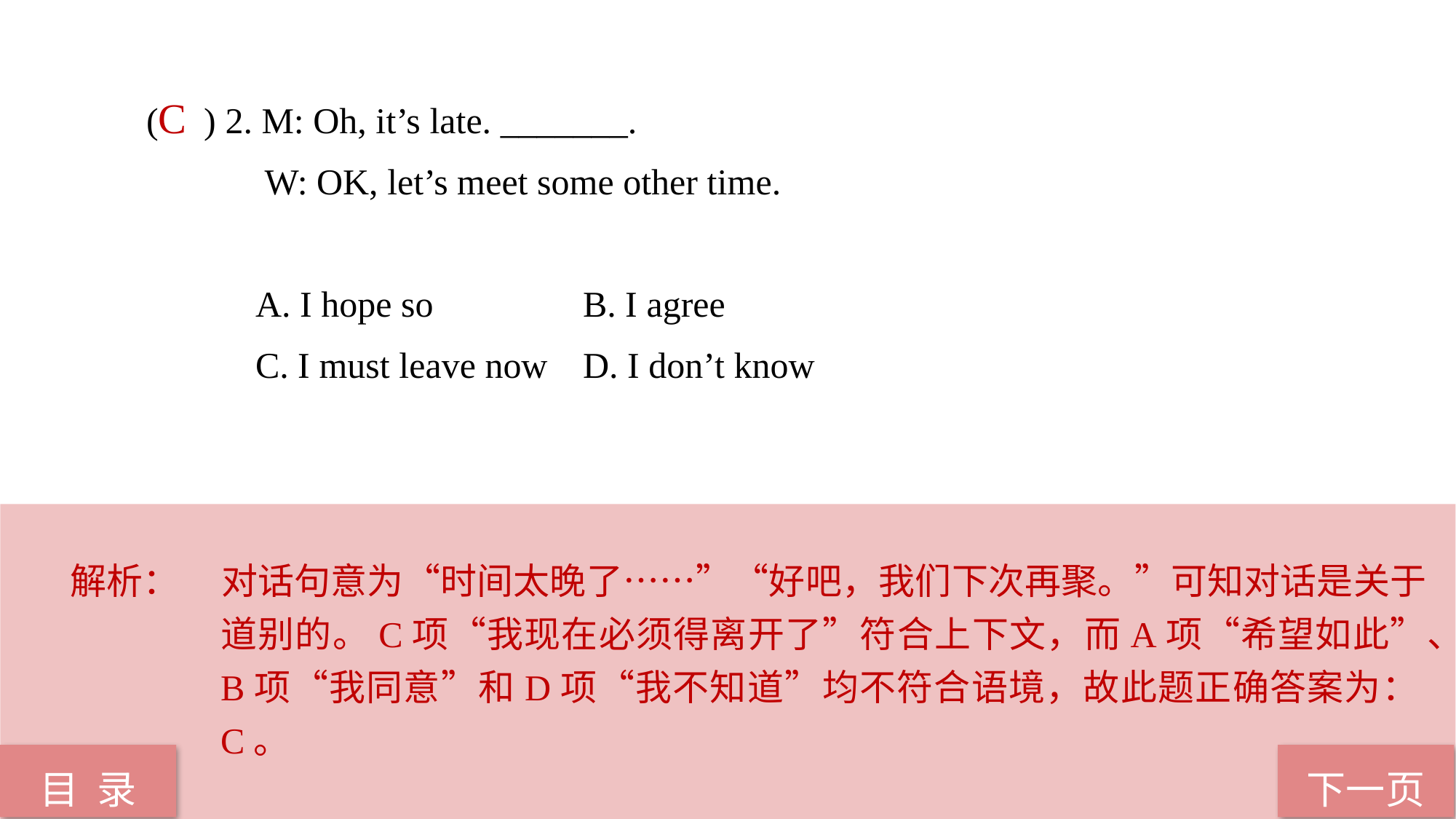

(     ) 2. M: Oh, it’s late. _______.
	 W: OK, let’s meet some other time.

	A. I hope so 		B. I agree
	C. I must leave now 	D. I don’t know
C
解析：	对话句意为“时间太晚了……”“好吧，我们下次再聚。”可知对话是关于道别的。C项“我现在必须得离开了”符合上下文，而A项“希望如此”、B项“我同意”和D项“我不知道”均不符合语境，故此题正确答案为：C。